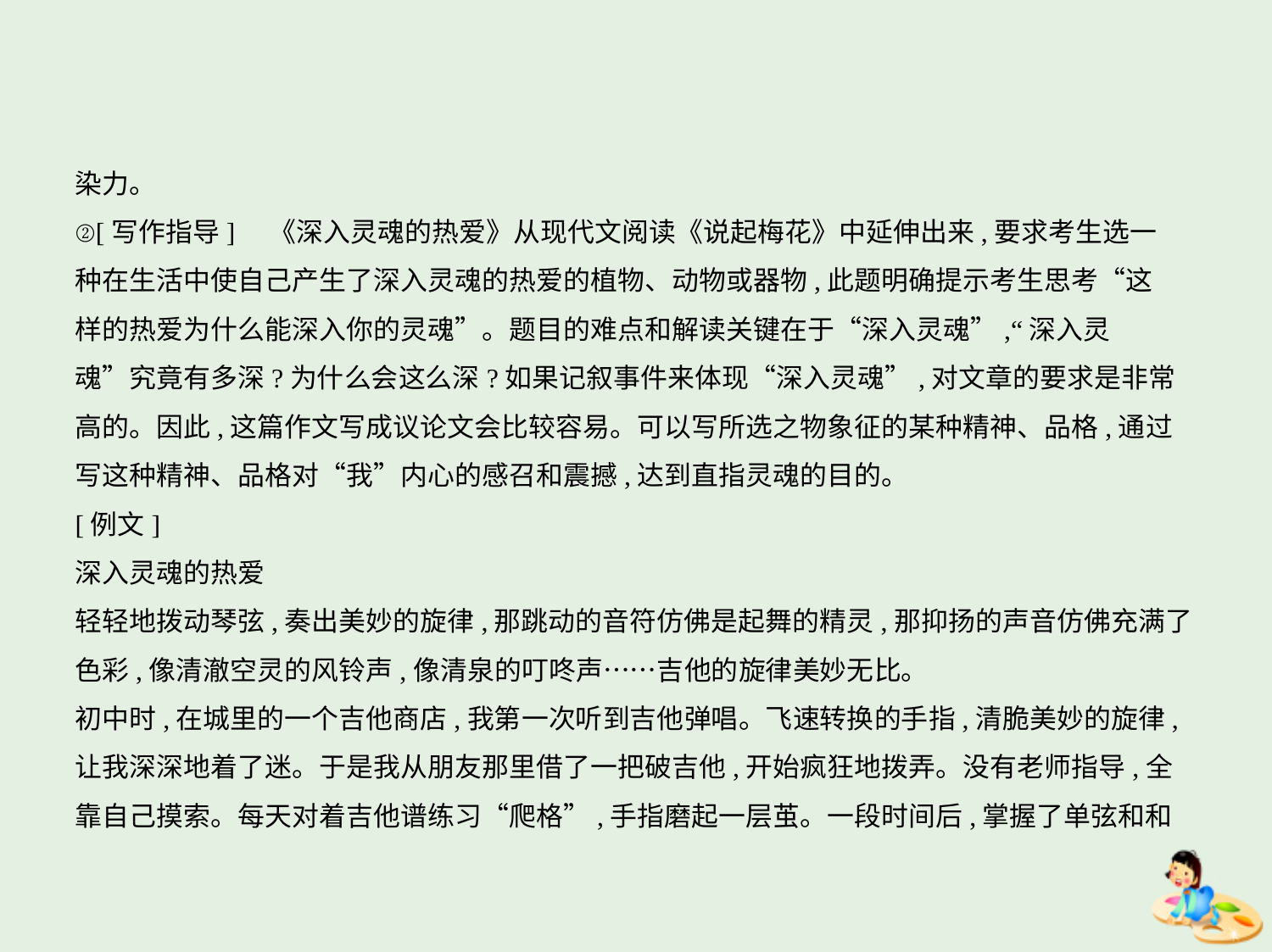

染力。
②[写作指导]　《深入灵魂的热爱》从现代文阅读《说起梅花》中延伸出来,要求考生选一
种在生活中使自己产生了深入灵魂的热爱的植物、动物或器物,此题明确提示考生思考“这
样的热爱为什么能深入你的灵魂”。题目的难点和解读关键在于“深入灵魂”,“深入灵
魂”究竟有多深?为什么会这么深?如果记叙事件来体现“深入灵魂”,对文章的要求是非常
高的。因此,这篇作文写成议论文会比较容易。可以写所选之物象征的某种精神、品格,通过
写这种精神、品格对“我”内心的感召和震撼,达到直指灵魂的目的。
[例文]
深入灵魂的热爱
轻轻地拨动琴弦,奏出美妙的旋律,那跳动的音符仿佛是起舞的精灵,那抑扬的声音仿佛充满了
色彩,像清澈空灵的风铃声,像清泉的叮咚声……吉他的旋律美妙无比。
初中时,在城里的一个吉他商店,我第一次听到吉他弹唱。飞速转换的手指,清脆美妙的旋律,
让我深深地着了迷。于是我从朋友那里借了一把破吉他,开始疯狂地拨弄。没有老师指导,全
靠自己摸索。每天对着吉他谱练习“爬格”,手指磨起一层茧。一段时间后,掌握了单弦和和